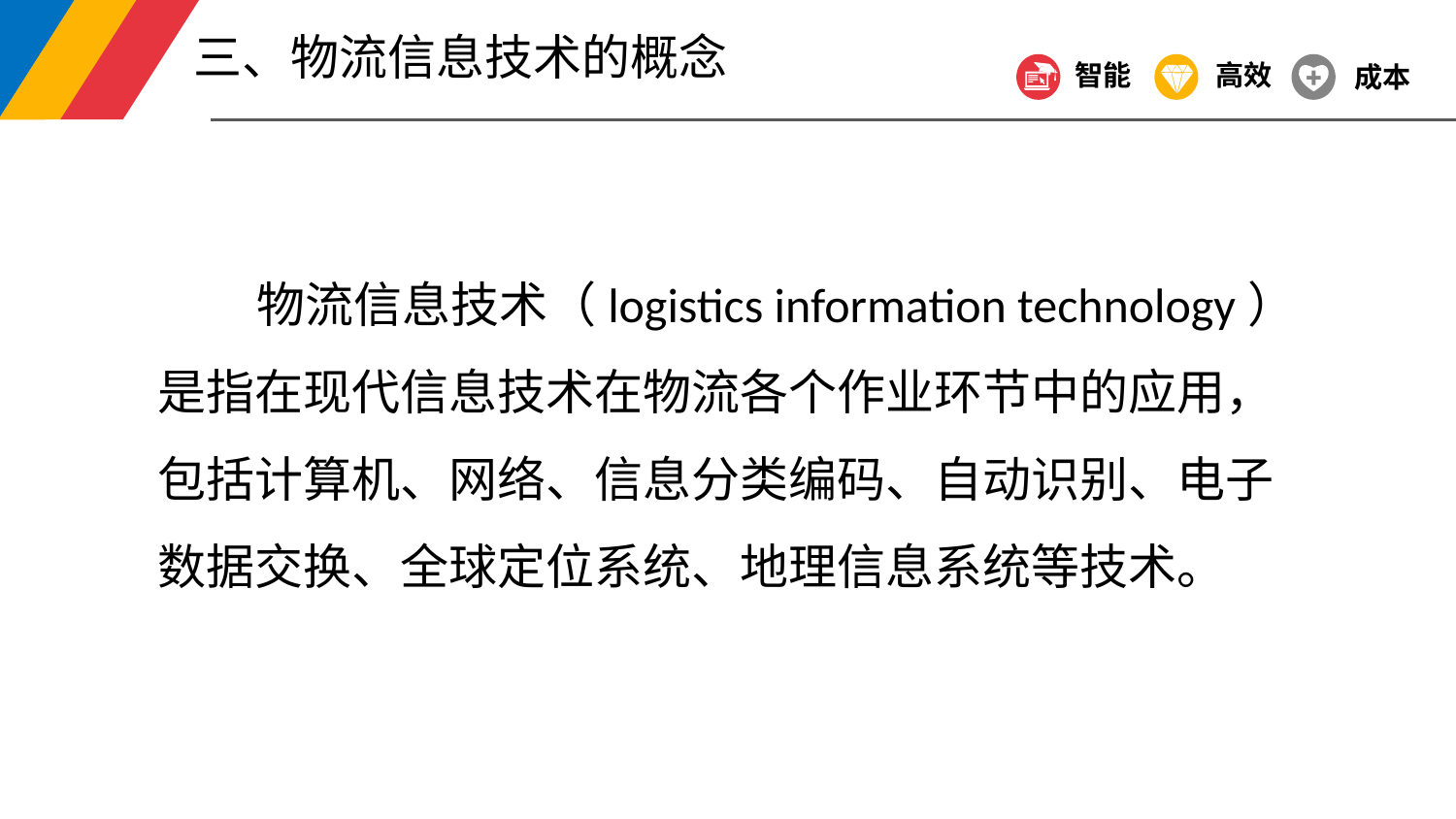

三、物流信息技术的概念
智能
高效
成本
        物流信息技术（logistics information technology）是指在现代信息技术在物流各个作业环节中的应用，包括计算机、网络、信息分类编码、自动识别、电子数据交换、全球定位系统、地理信息系统等技术。